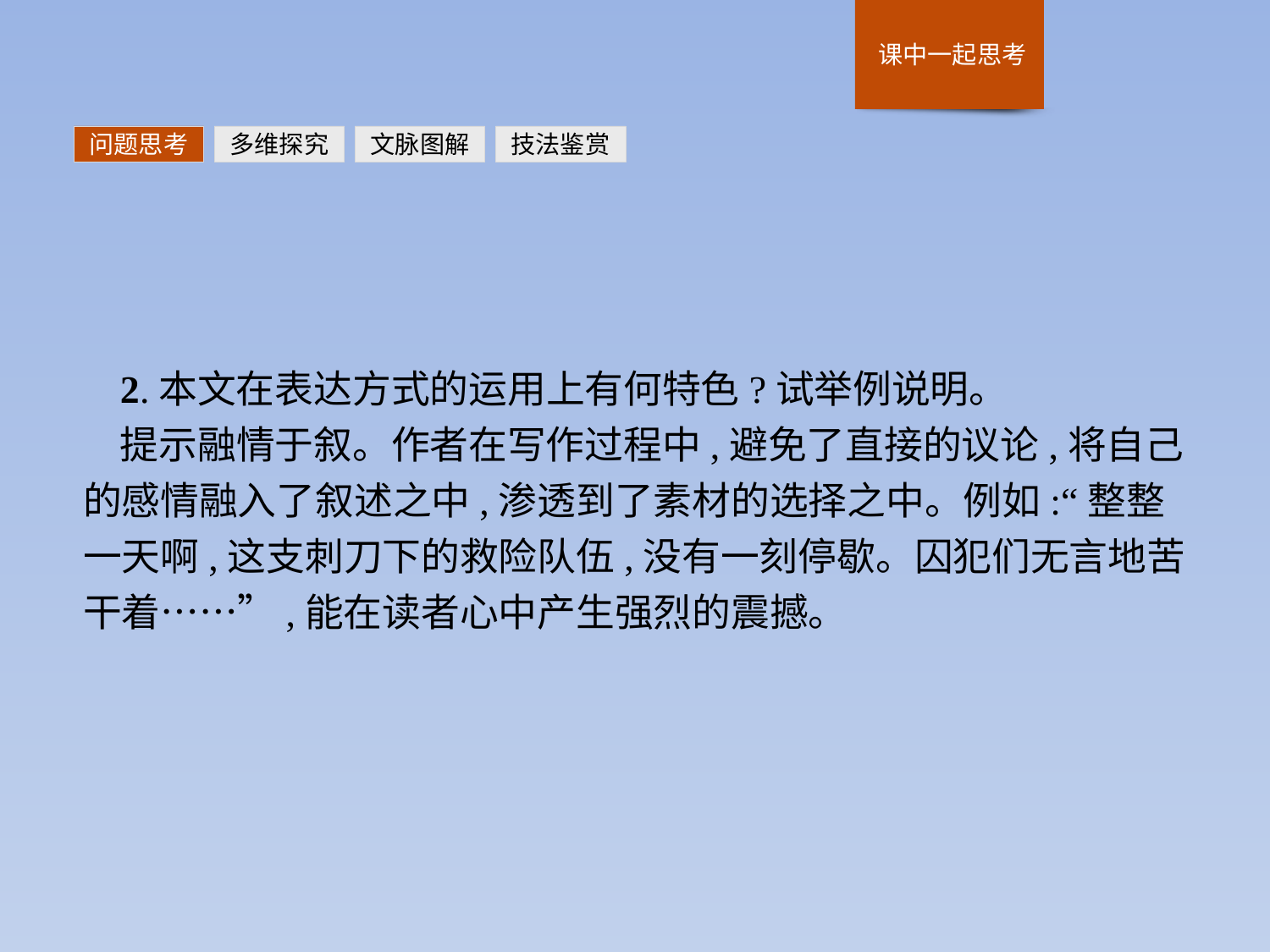

问题思考
多维探究
文脉图解
技法鉴赏
2.本文在表达方式的运用上有何特色?试举例说明。
提示融情于叙。作者在写作过程中,避免了直接的议论,将自己的感情融入了叙述之中,渗透到了素材的选择之中。例如:“整整一天啊,这支刺刀下的救险队伍,没有一刻停歇。囚犯们无言地苦干着……”,能在读者心中产生强烈的震撼。